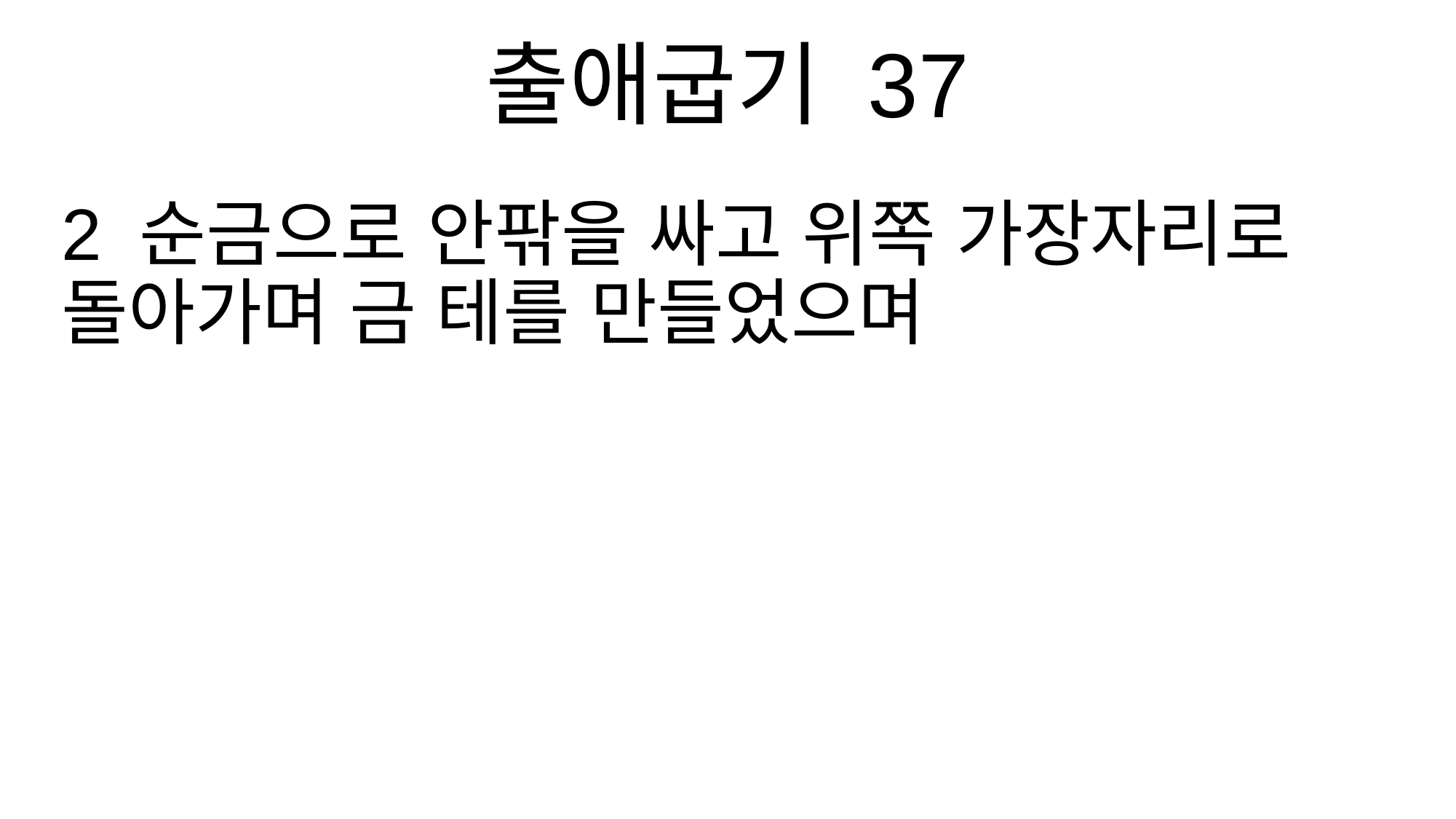

출애굽기 37
2 순금으로 안팎을 싸고 위쪽 가장자리로 돌아가며 금 테를 만들었으며